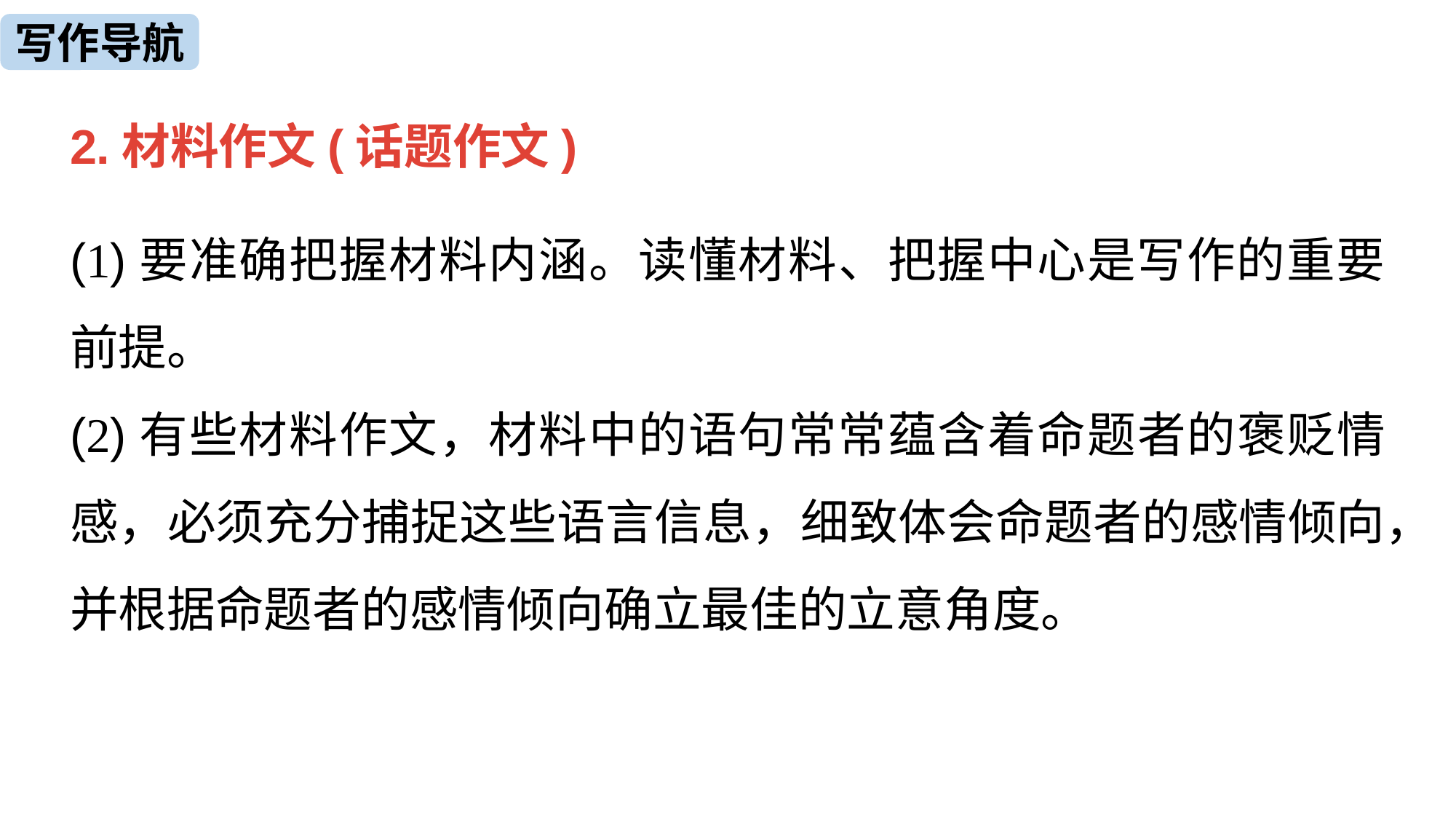

写作导航
2.材料作文(话题作文)
(1)要准确把握材料内涵。读懂材料、把握中心是写作的重要前提。
(2)有些材料作文，材料中的语句常常蕴含着命题者的褒贬情感，必须充分捕捉这些语言信息，细致体会命题者的感情倾向，并根据命题者的感情倾向确立最佳的立意角度。